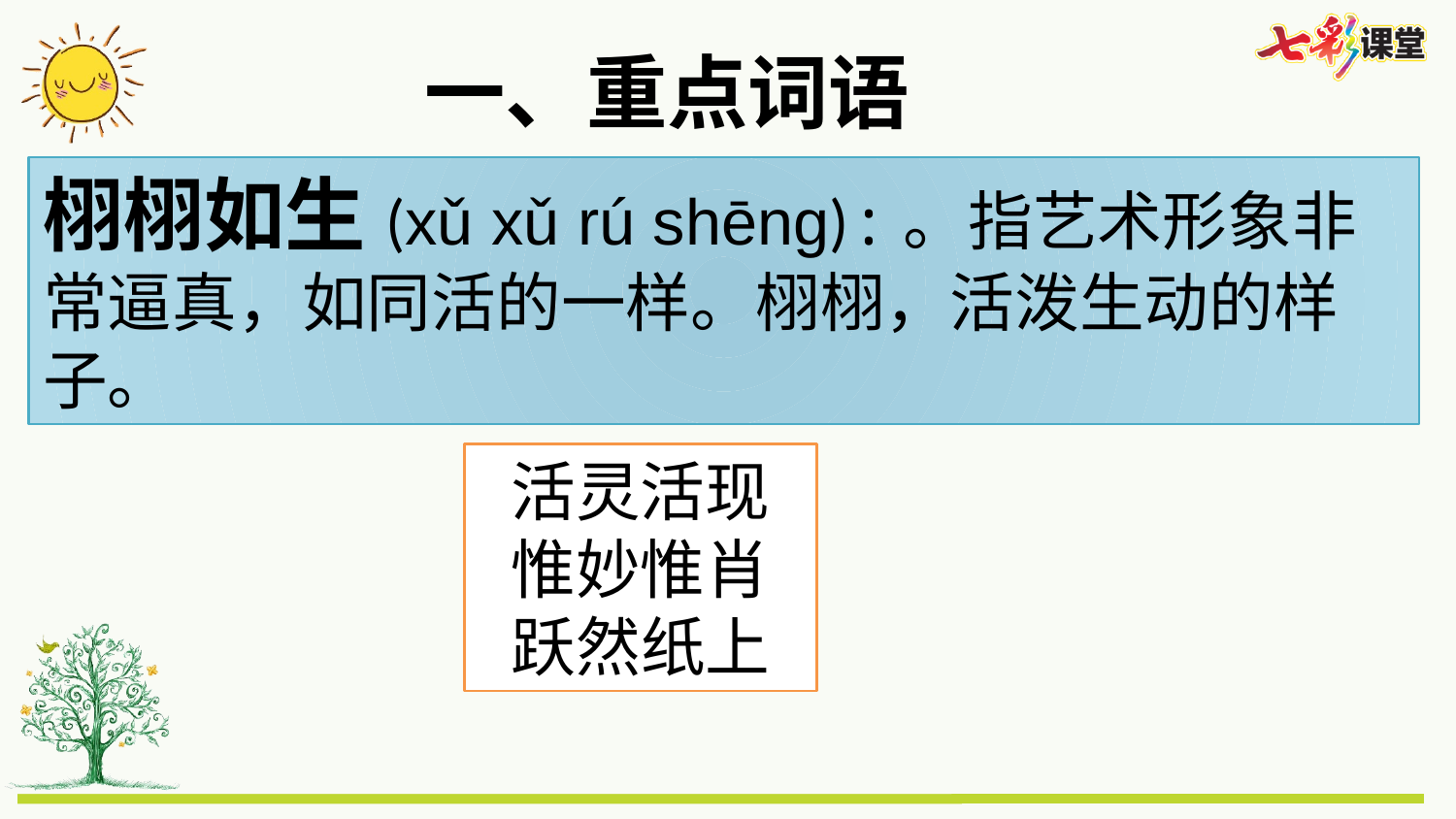

一、重点词语
栩栩如生(xǔ xǔ rú shēng):。指艺术形象非常逼真，如同活的一样。栩栩，活泼生动的样子。
活灵活现
惟妙惟肖
跃然纸上